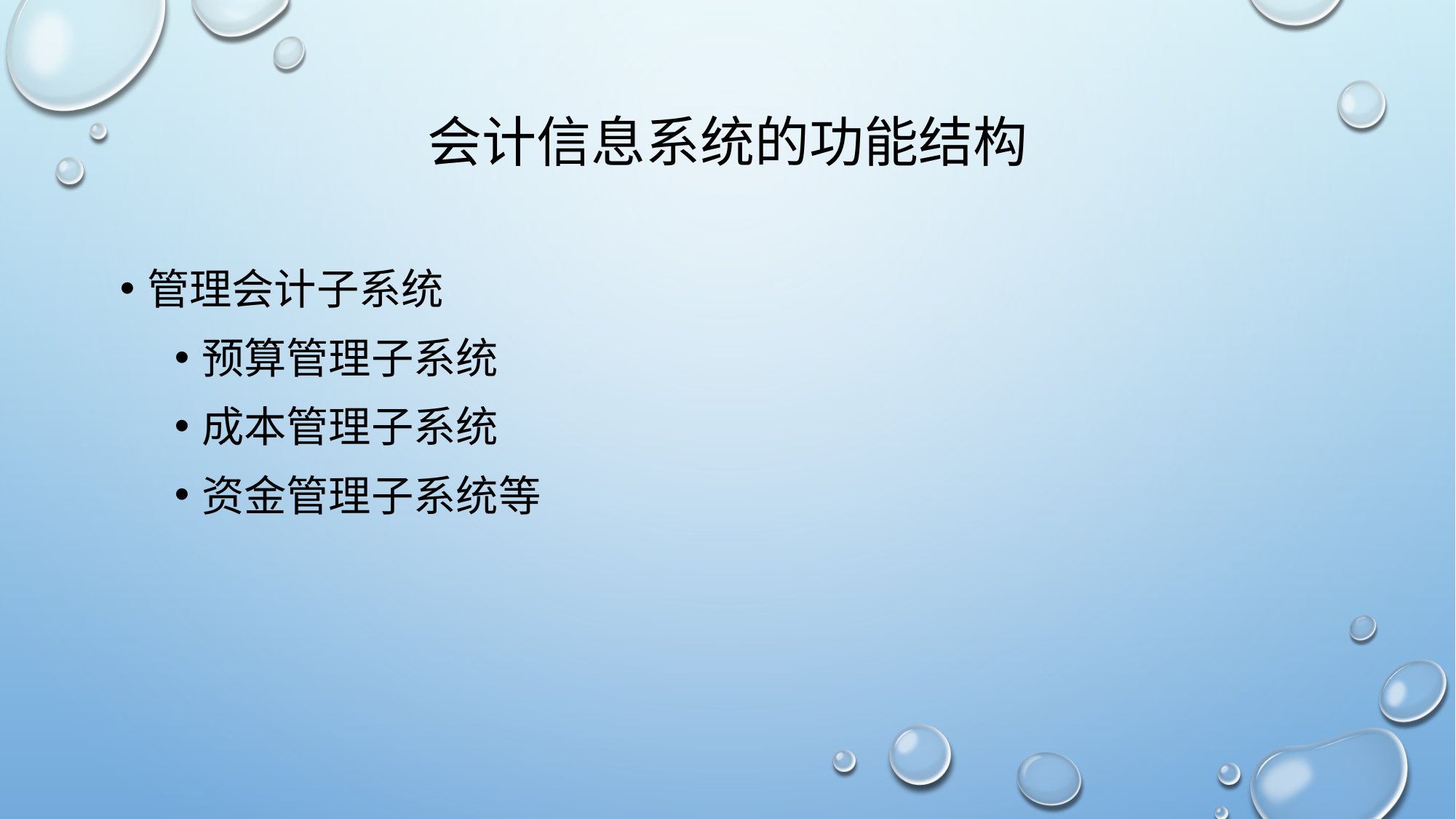

# 会计信息系统的功能结构
管理会计子系统
预算管理子系统
成本管理子系统
资金管理子系统等